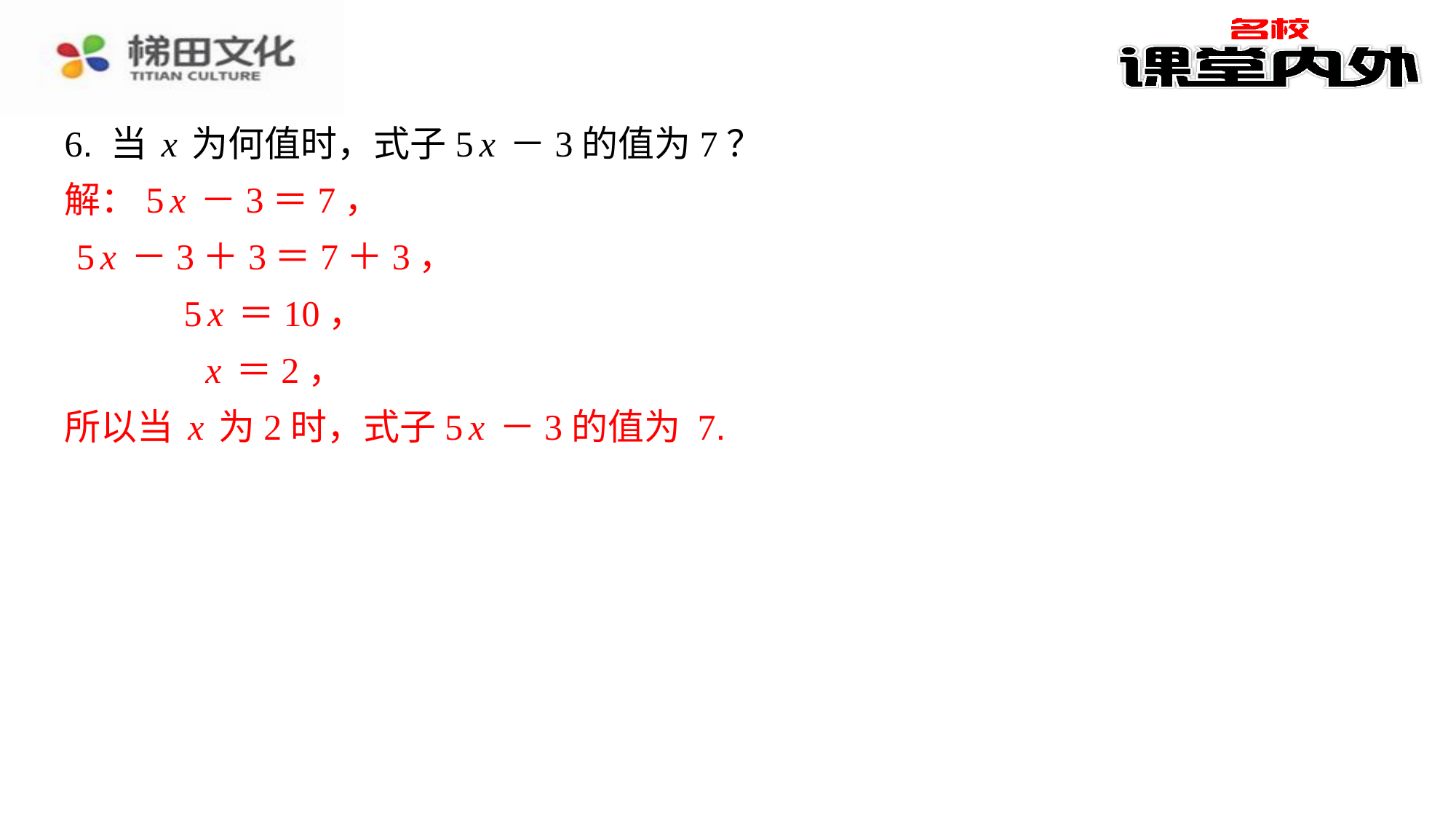

6. 当x为何值时，式子5x－3的值为7？
解：5x－3＝7，
	5x－3＋3＝7＋3，
	5x＝10，
	x＝2，
所以当x为2时，式子5x－3的值为 7.
解：5x－3＝7，
5x－3＋3＝7＋3，
5x＝10，
x＝2，
所以当x为2时，式子5x－3的值为 7.